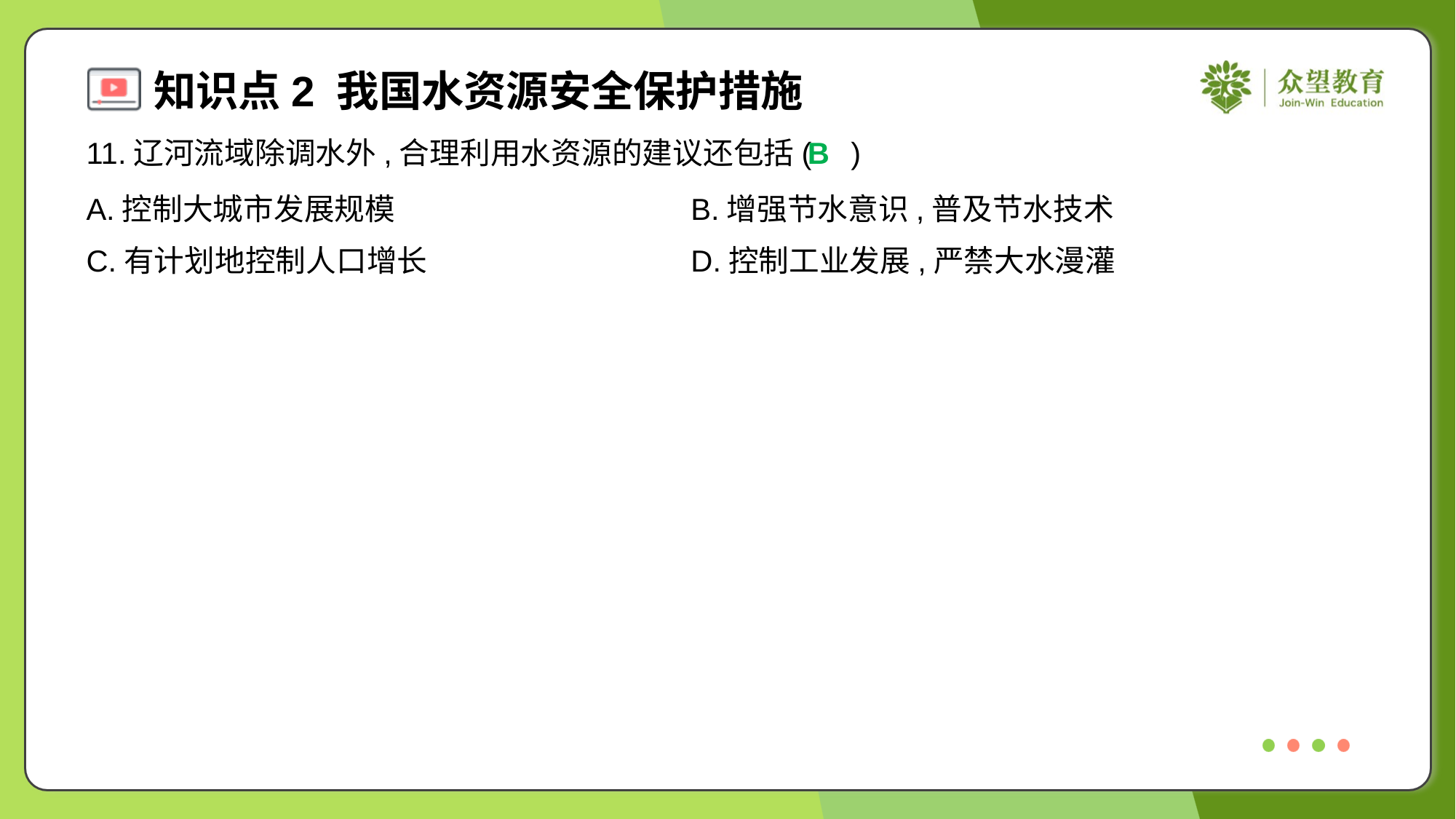

11.辽河流域除调水外,合理利用水资源的建议还包括(     )
B
A.控制大城市发展规模	B.增强节水意识,普及节水技术
C.有计划地控制人口增长	D.控制工业发展,严禁大水漫灌